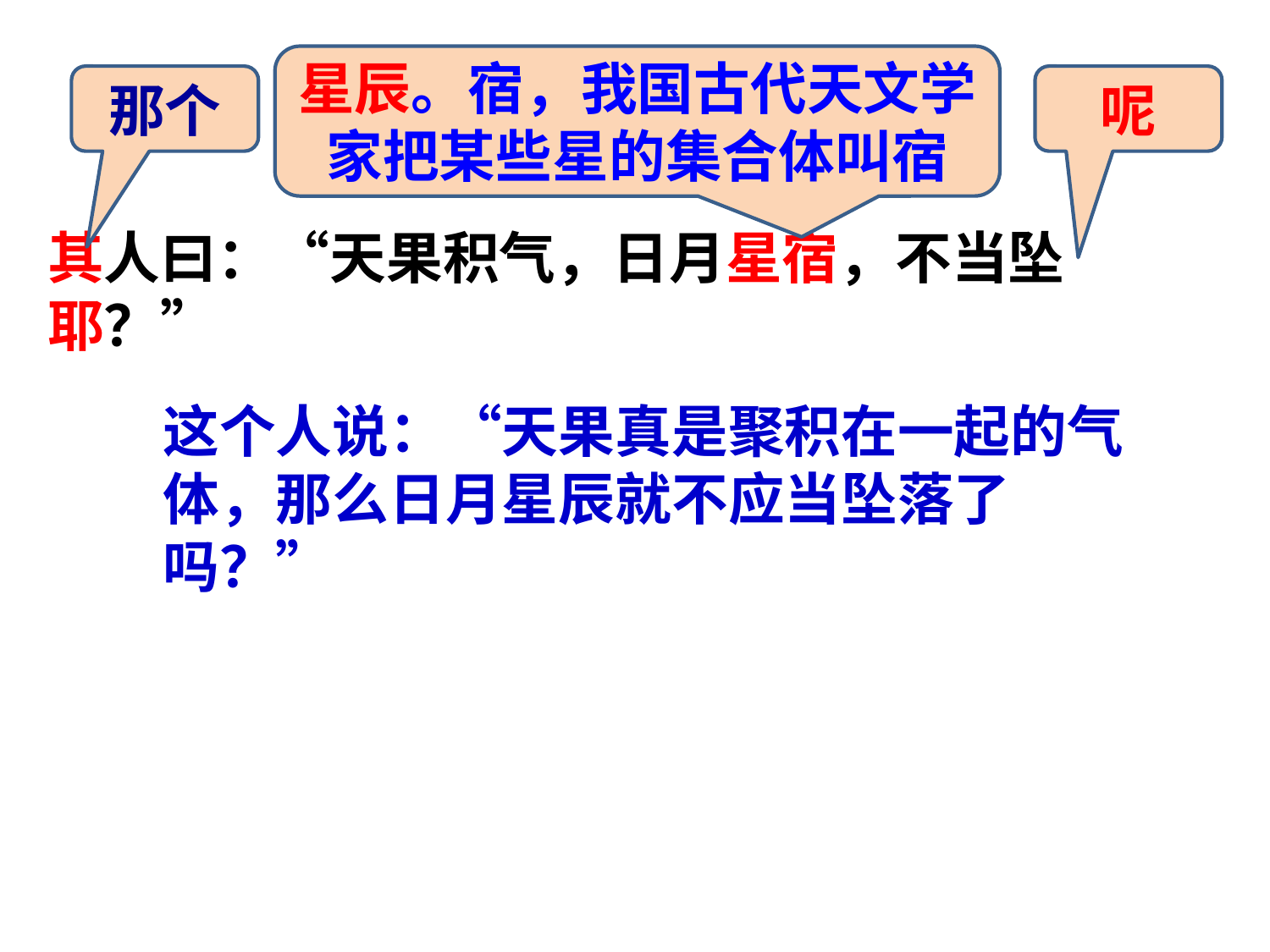

星辰。宿，我国古代天文学家把某些星的集合体叫宿
那个
呢
其人曰：“天果积气，日月星宿，不当坠耶？”
这个人说：“天果真是聚积在一起的气体，那么日月星辰就不应当坠落了吗？”